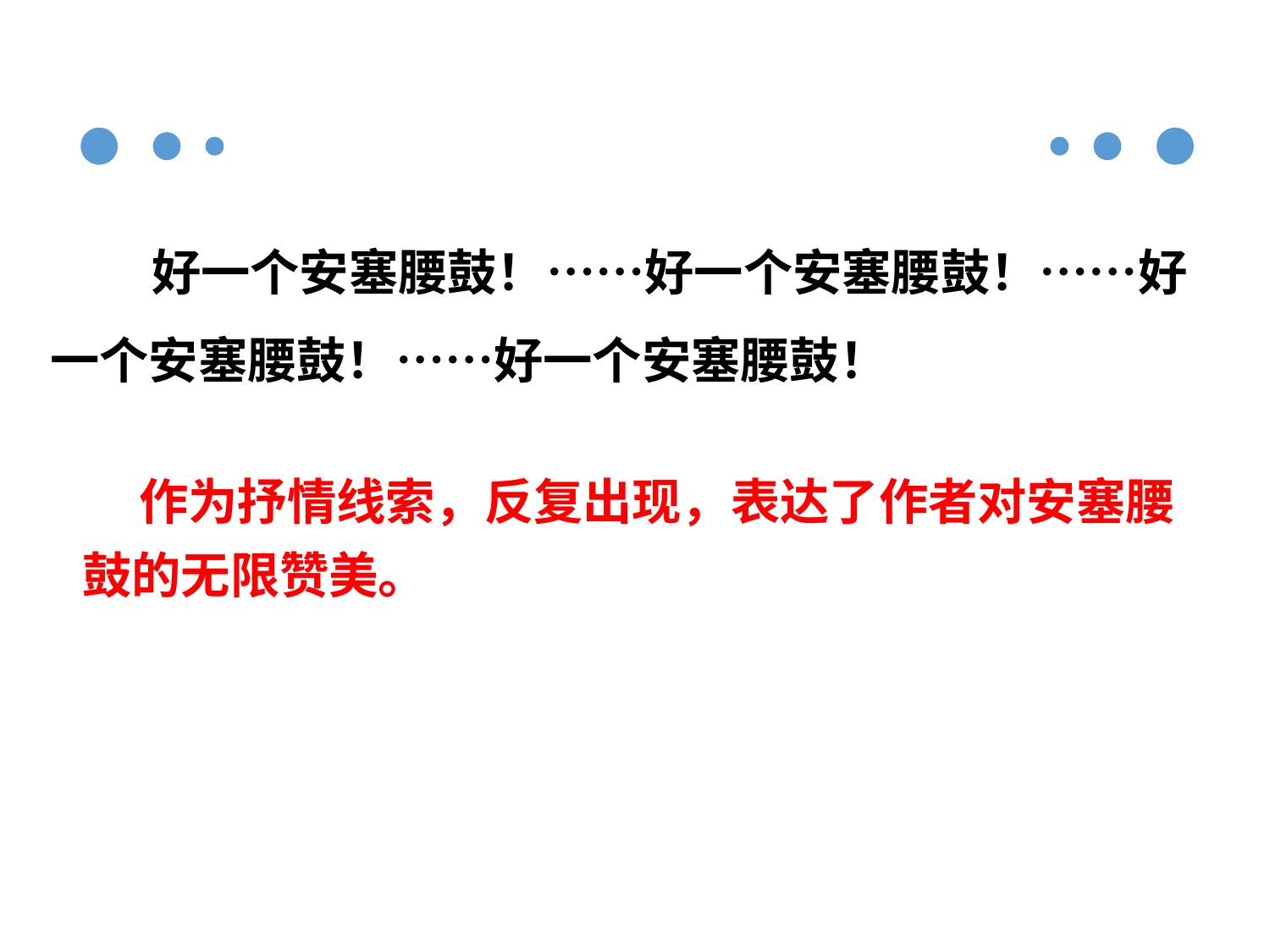

好一个安塞腰鼓！……好一个安塞腰鼓！……好一个安塞腰鼓！……好一个安塞腰鼓！
    作为抒情线索，反复出现，表达了作者对安塞腰鼓的无限赞美。